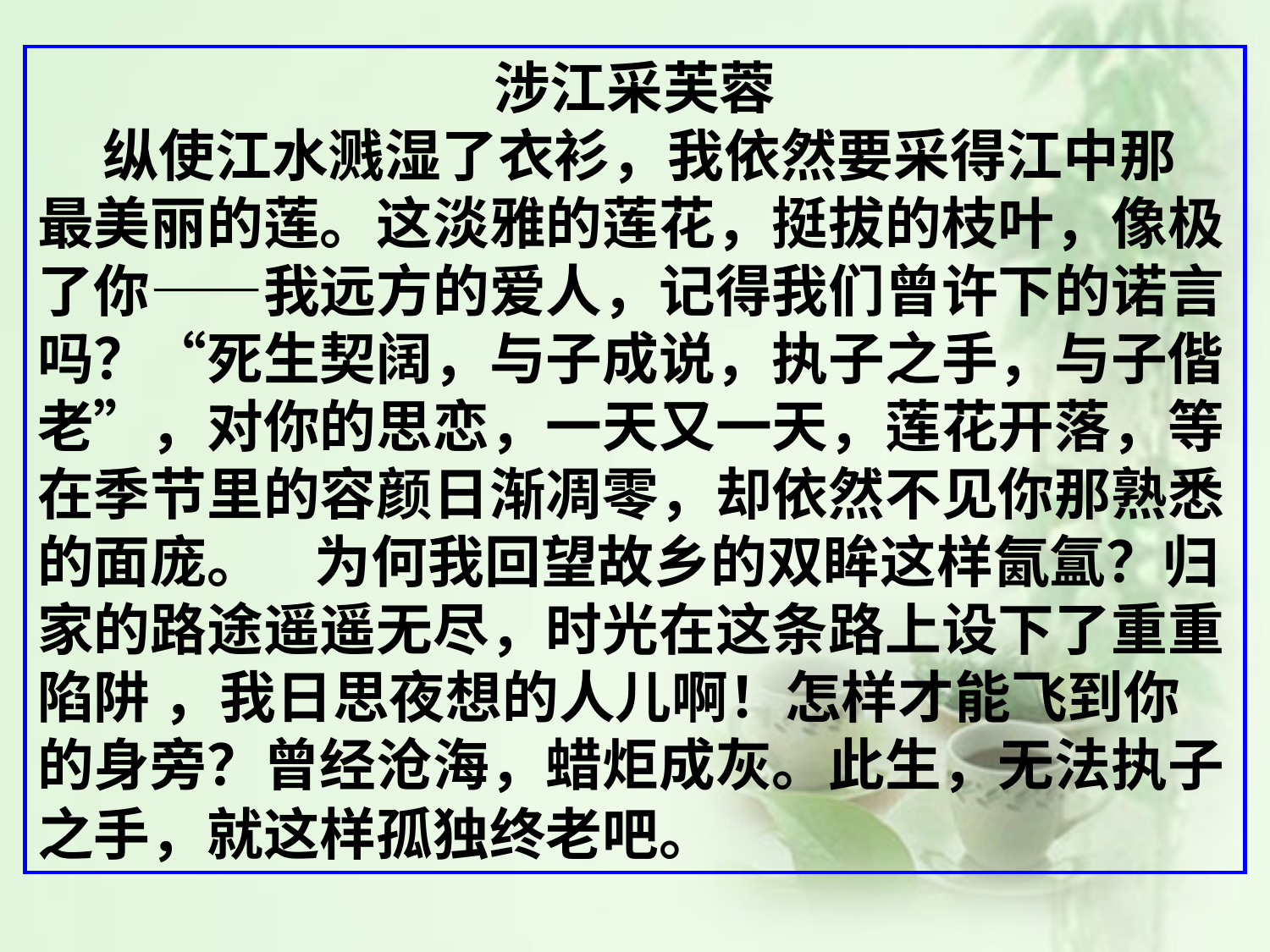

涉江采芙蓉
    纵使江水溅湿了衣衫，我依然要采得江中那最美丽的莲。这淡雅的莲花，挺拔的枝叶，像极了你——我远方的爱人，记得我们曾许下的诺言吗？“死生契阔，与子成说，执子之手，与子偕老”，对你的思恋，一天又一天，莲花开落，等在季节里的容颜日渐凋零，却依然不见你那熟悉的面庞。    为何我回望故乡的双眸这样氤氲？归家的路途遥遥无尽，时光在这条路上设下了重重陷阱 ，我日思夜想的人儿啊！怎样才能飞到你的身旁？曾经沧海，蜡炬成灰。此生，无法执子之手，就这样孤独终老吧。